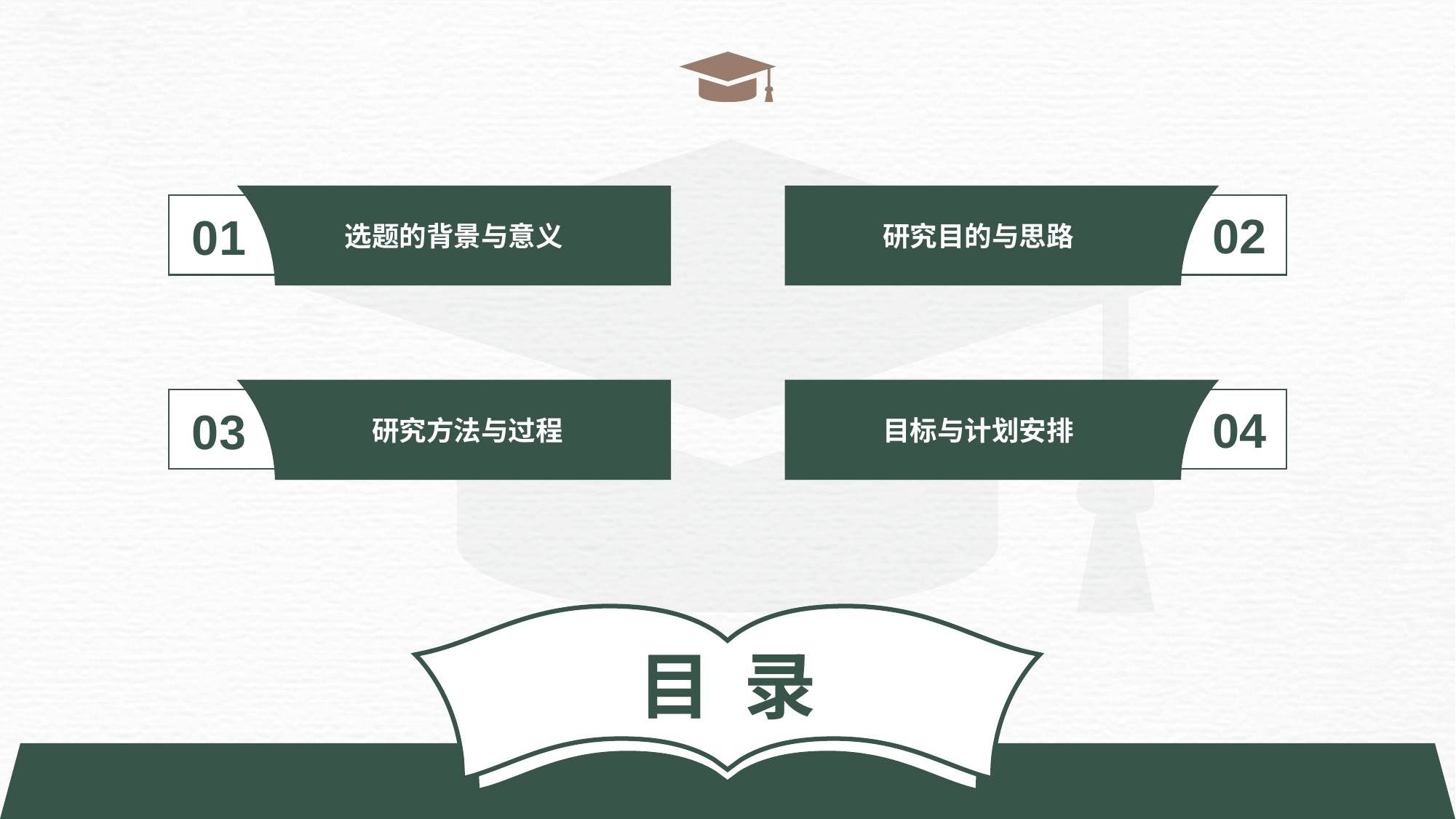

02
01
选题的背景与意义
研究目的与思路

04
03
研究方法与过程
目标与计划安排

目  录